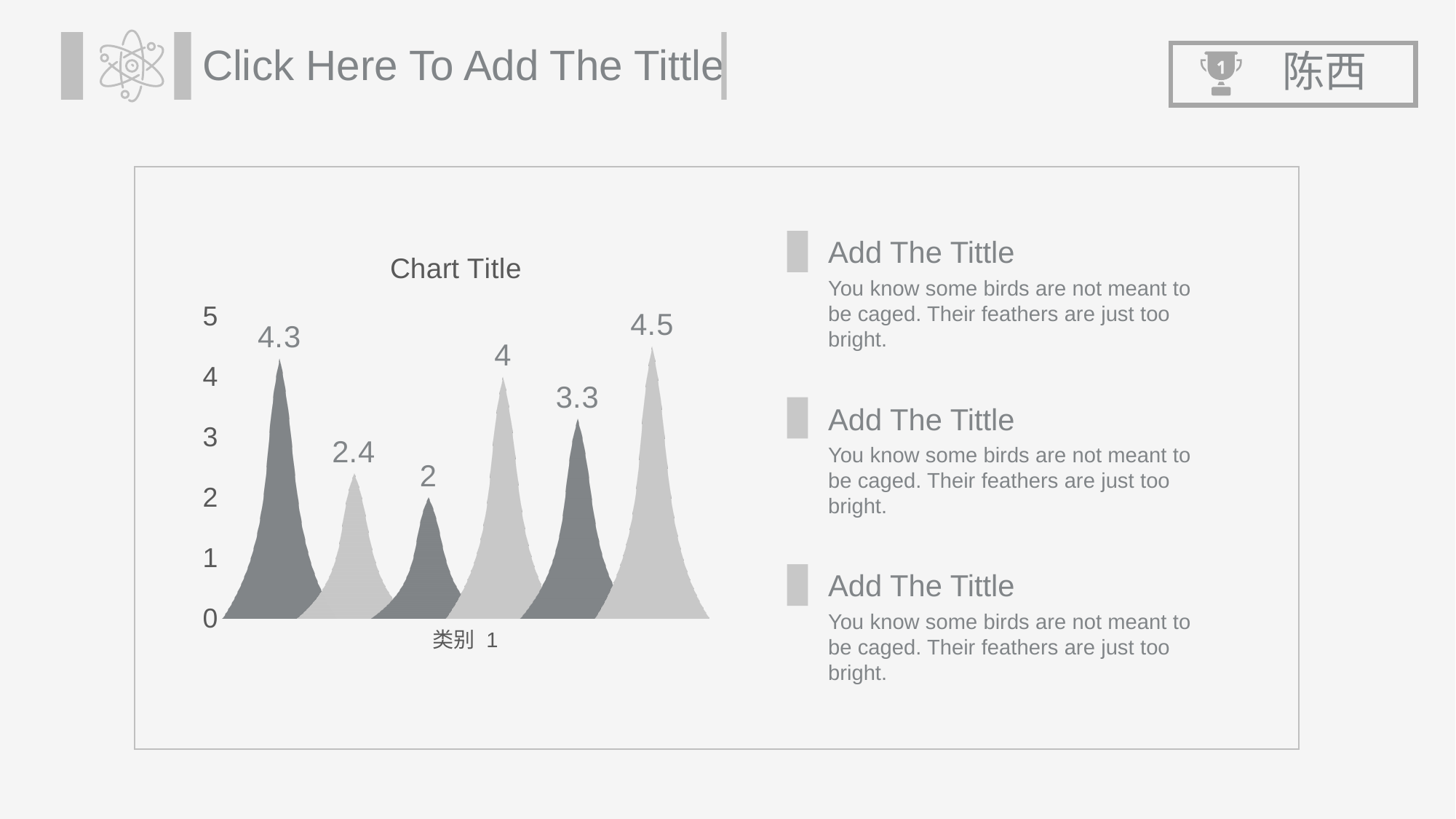

Click Here To Add The Tittle

陈西

Add The Tittle
You know some birds are not meant to be caged. Their feathers are just too bright.
Add The Tittle
You know some birds are not meant to be caged. Their feathers are just too bright.
Add The Tittle
You know some birds are not meant to be caged. Their feathers are just too bright.

### Chart:

| Category | 系列 1 | 系列 2 | 系列 3 | 系列4 | 系列5 | 系列6 |
|---|---|---|---|---|---|---|
| 类别 1 | 4.3 | 2.4 | 2.0 | 4.0 | 3.3 | 4.5 |